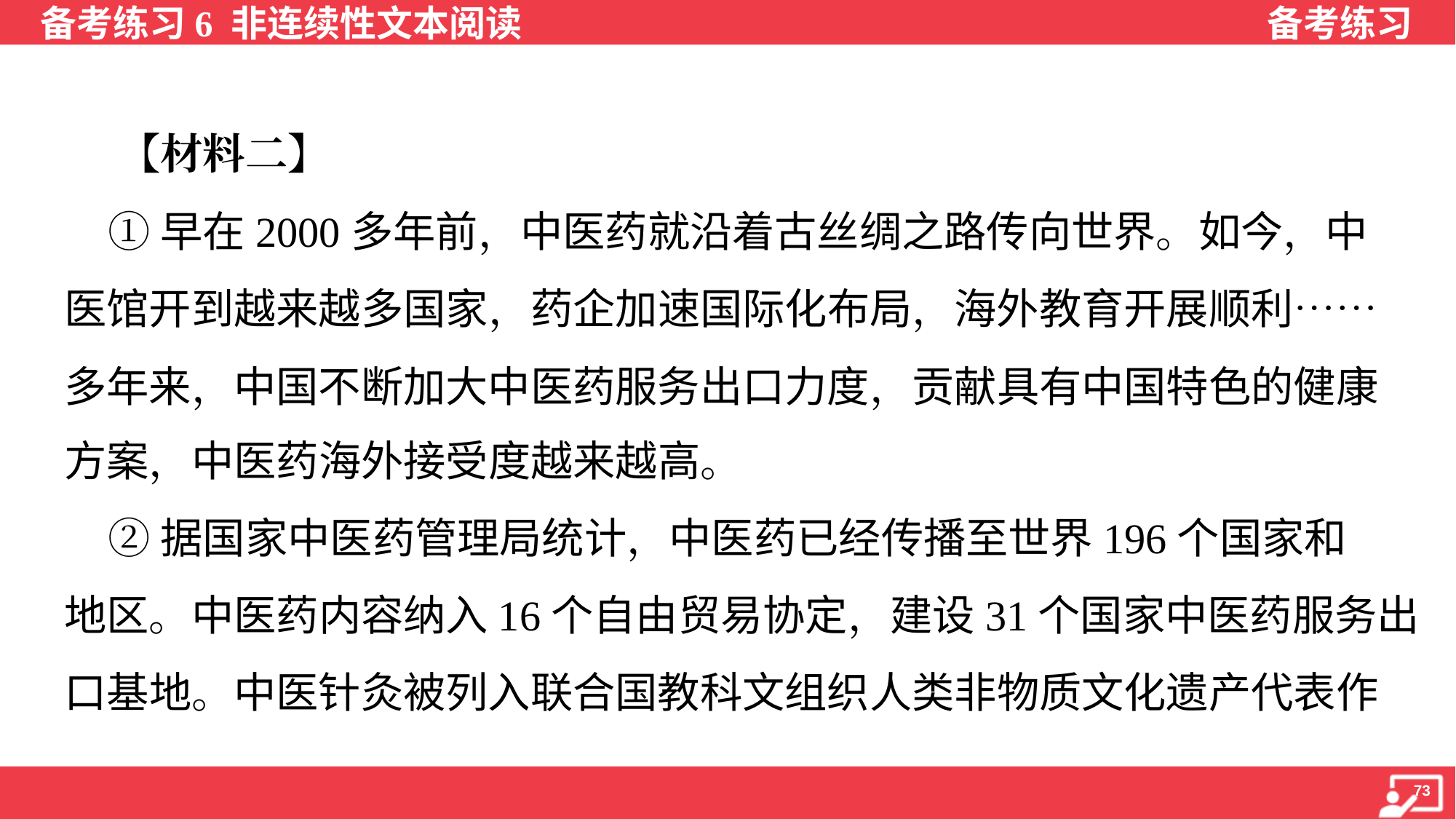

【材料二】
    ①早在2000多年前，中医药就沿着古丝绸之路传向世界。如今，中
医馆开到越来越多国家，药企加速国际化布局，海外教育开展顺利……
多年来，中国不断加大中医药服务出口力度，贡献具有中国特色的健康
方案，中医药海外接受度越来越高。
    ②据国家中医药管理局统计，中医药已经传播至世界196个国家和
地区。中医药内容纳入16个自由贸易协定，建设31个国家中医药服务出
口基地。中医针灸被列入联合国教科文组织人类非物质文化遗产代表作